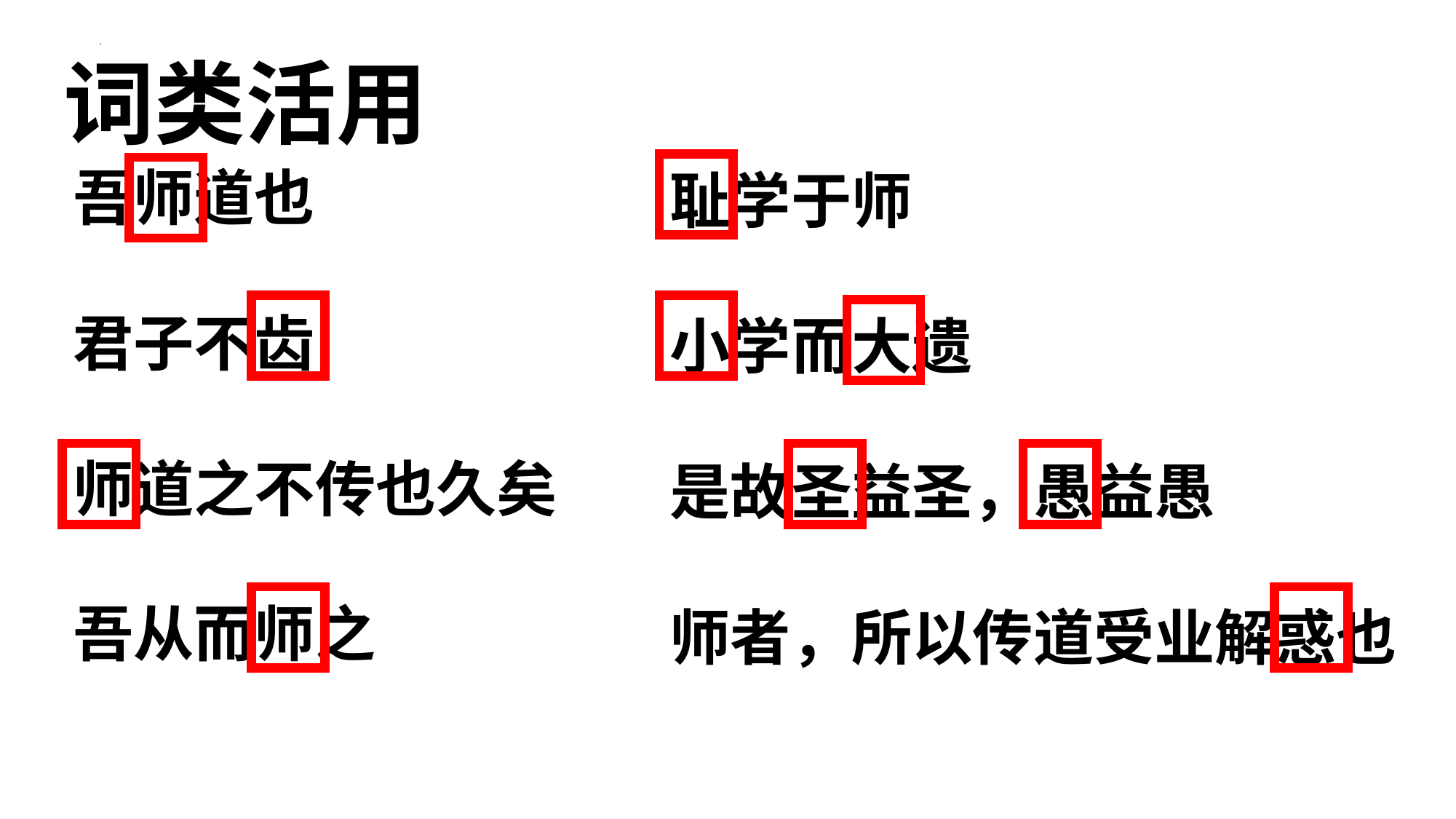

词类活用
吾师道也

君子不齿

师道之不传也久矣

吾从而师之

耻学于师

小学而大遗

是故圣益圣，愚益愚

师者，所以传道受业解惑也